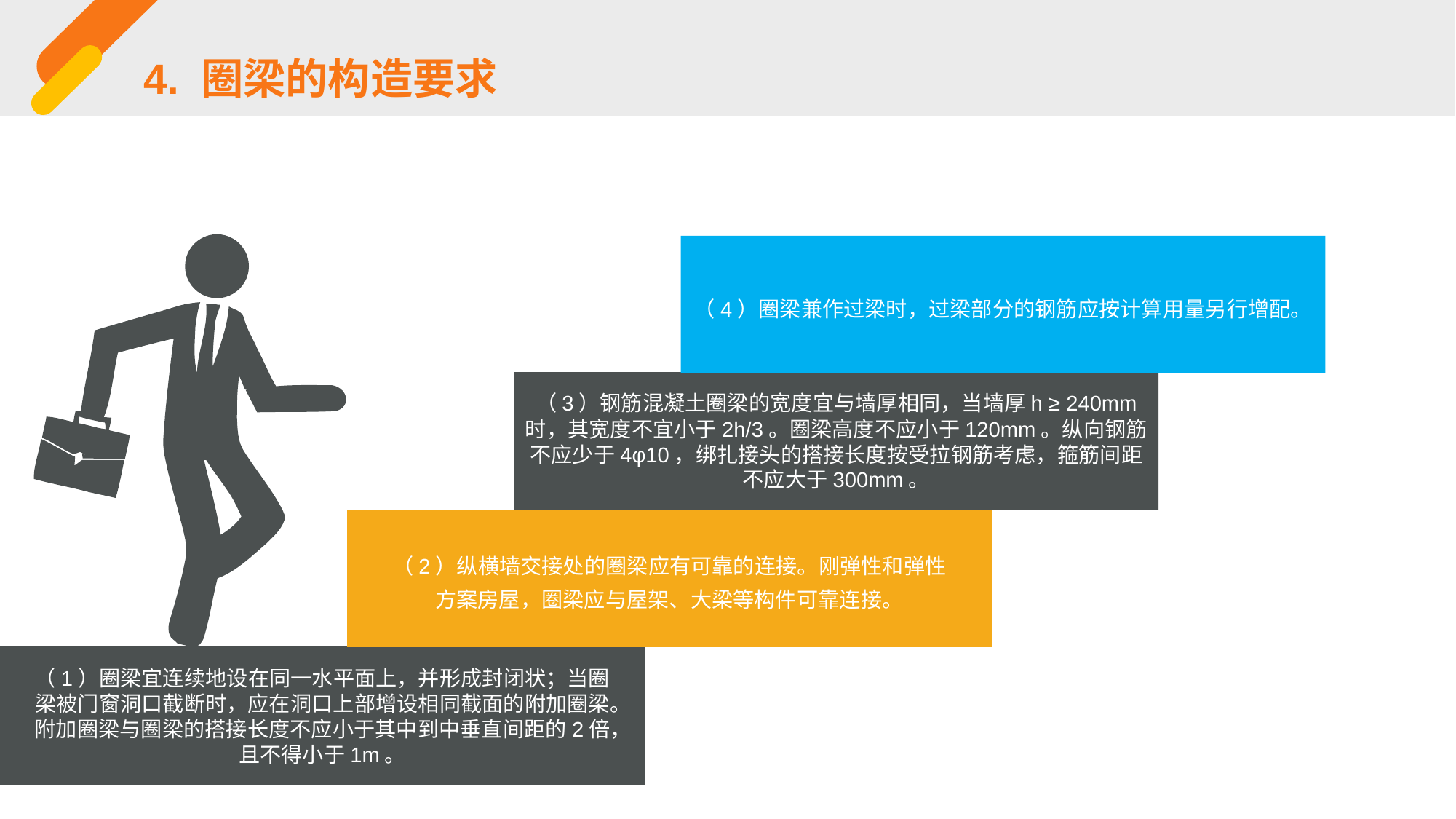

4. 圈梁的构造要求

（4）圈梁兼作过梁时，过梁部分的钢筋应按计算用量另行增配。

（3）钢筋混凝土圈梁的宽度宜与墙厚相同，当墙厚h ≥ 240mm 时，其宽度不宜小于2h/3。圈梁高度不应小于120mm。纵向钢筋不应少于4φ10，绑扎接头的搭接长度按受拉钢筋考虑，箍筋间距不应大于300mm。

（2）纵横墙交接处的圈梁应有可靠的连接。刚弹性和弹性方案房屋，圈梁应与屋架、大梁等构件可靠连接。

（1）圈梁宜连续地设在同一水平面上，并形成封闭状；当圈梁被门窗洞口截断时，应在洞口上部增设相同截面的附加圈梁。附加圈梁与圈梁的搭接长度不应小于其中到中垂直间距的2倍，且不得小于1m。